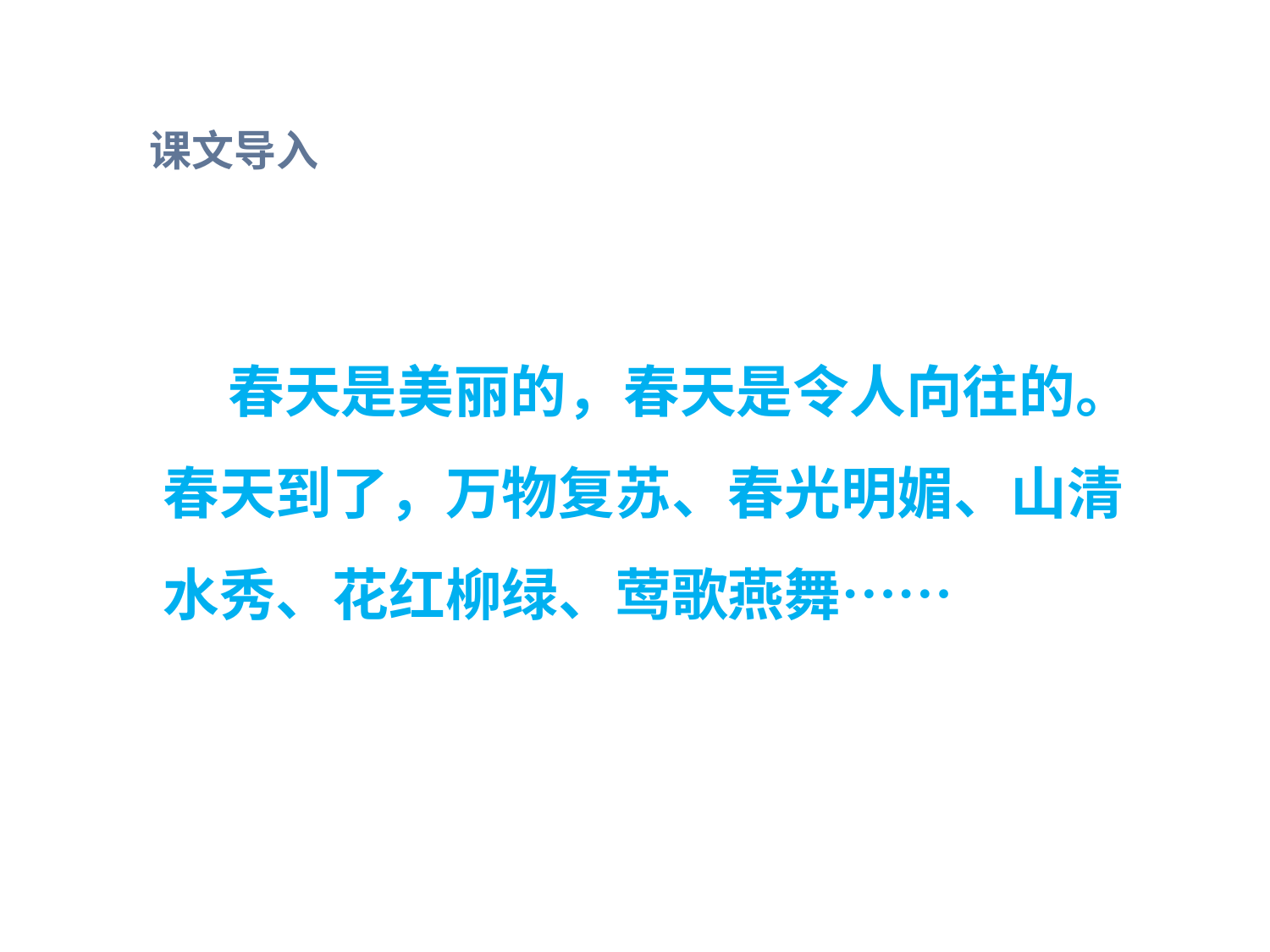

春天是美丽的，春天是令人向往的。春天到了，万物复苏、春光明媚、山清水秀、花红柳绿、莺歌燕舞……